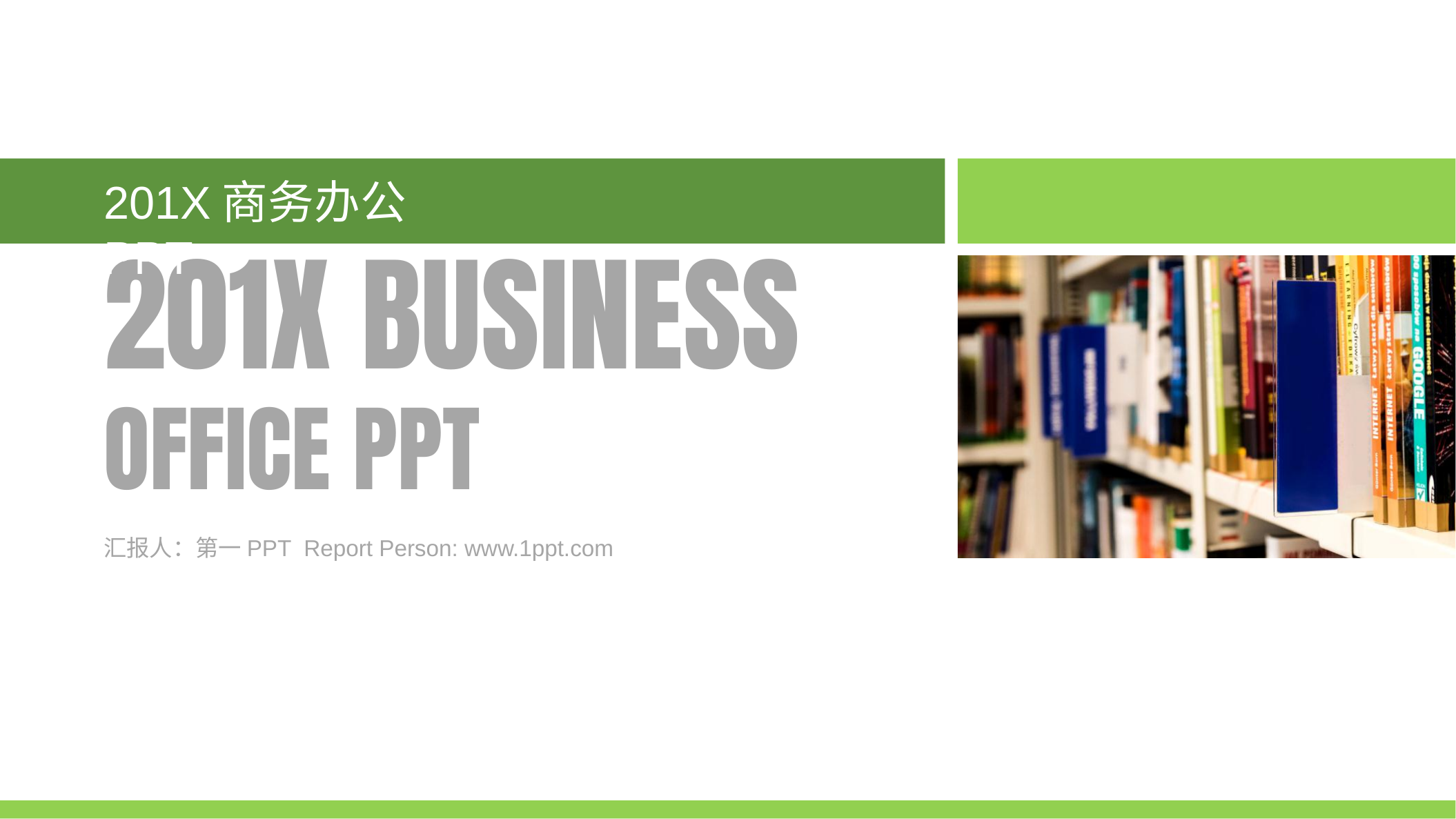

201X商务办公PPT
201X BUSINESS OFFICE PPT

汇报人：第一PPT  Report Person: www.1ppt.com